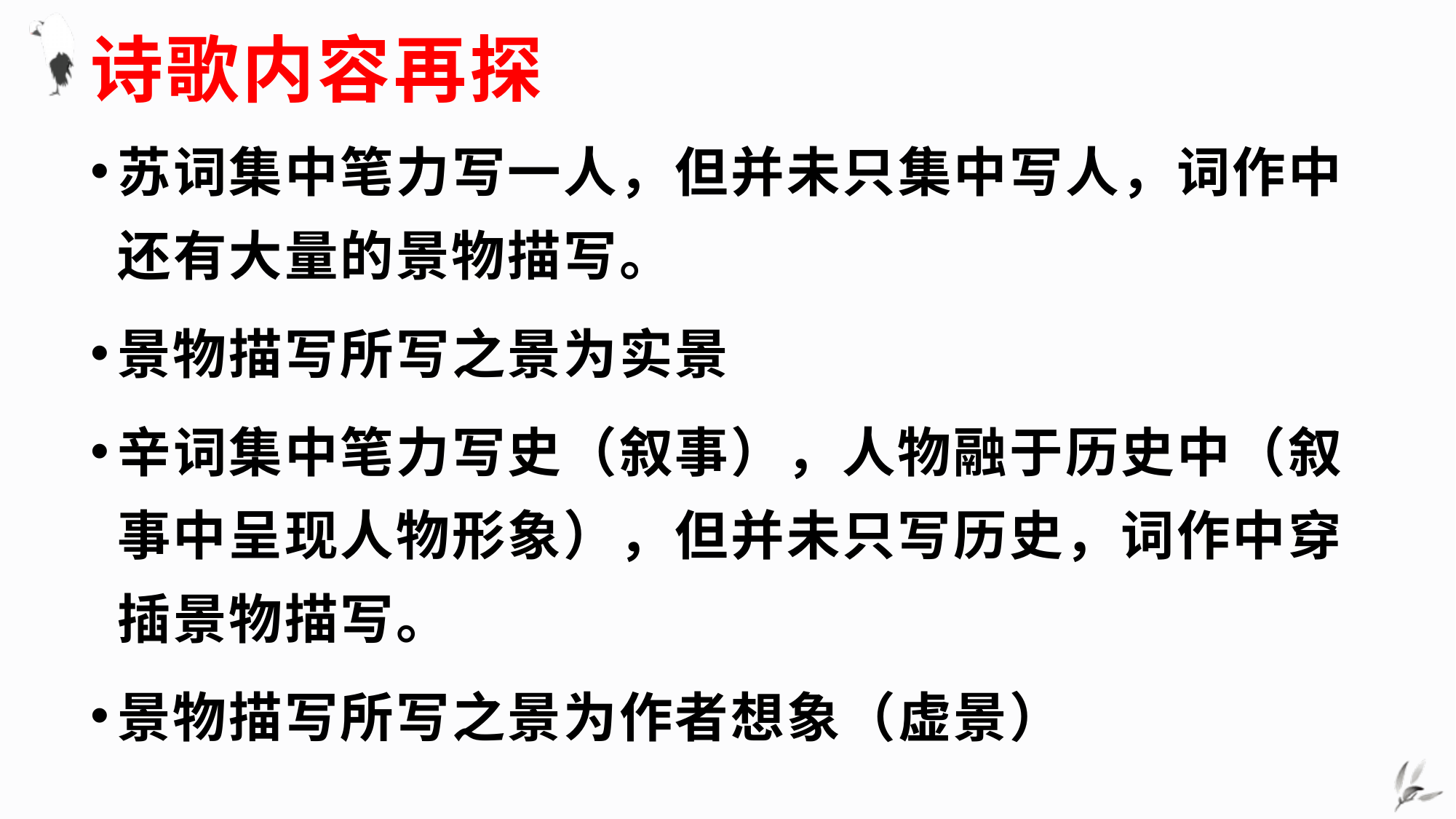

# 诗歌内容再探
苏词集中笔力写一人，但并未只集中写人，词作中还有大量的景物描写。
景物描写所写之景为实景
辛词集中笔力写史（叙事），人物融于历史中（叙事中呈现人物形象），但并未只写历史，词作中穿插景物描写。
景物描写所写之景为作者想象（虚景）